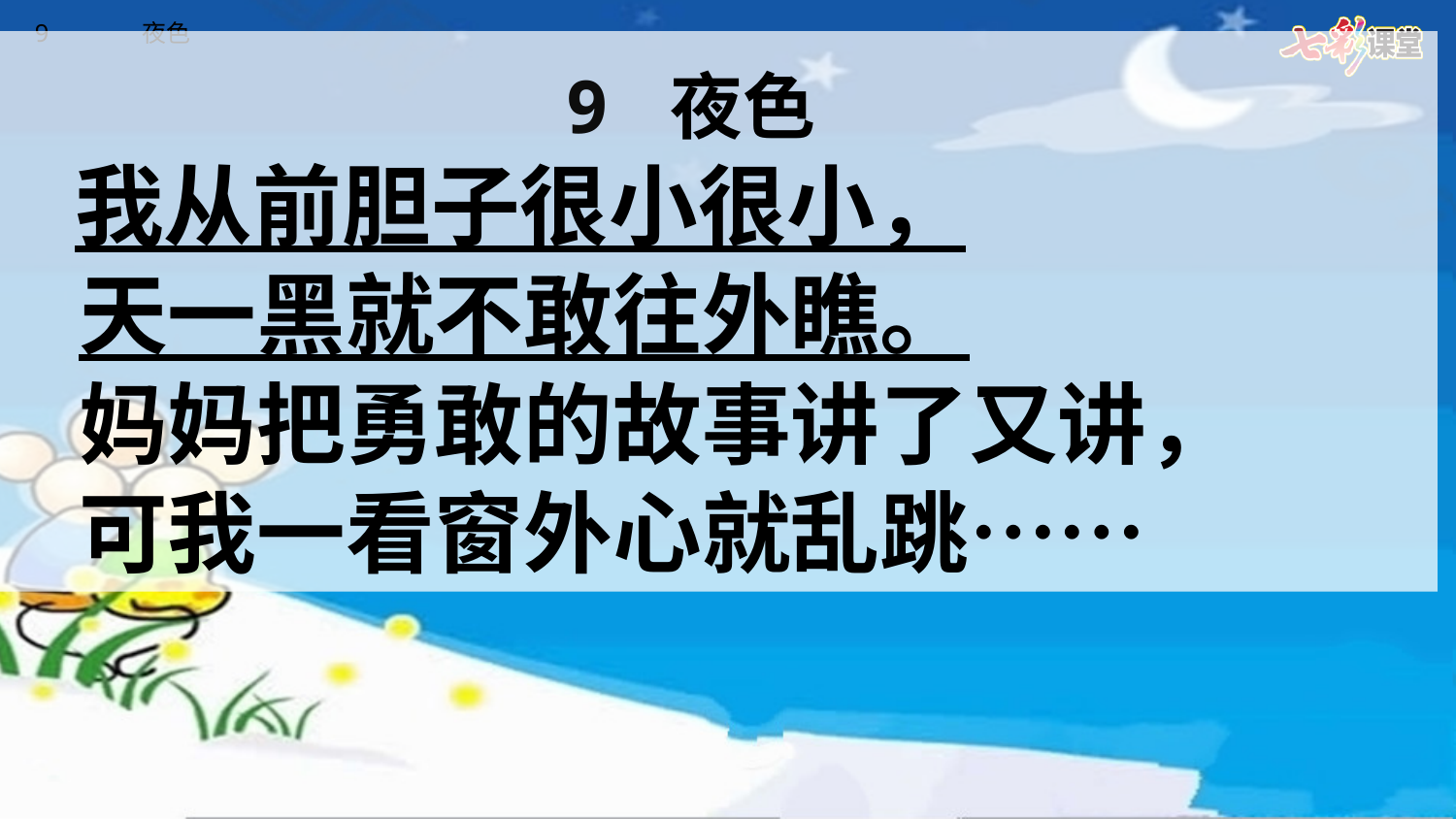

9 夜色

     我从前胆子很小很小，

   天一黑就不敢往外瞧。

   妈妈把勇敢的故事讲了又讲，

   可我一看窗外心就乱跳……